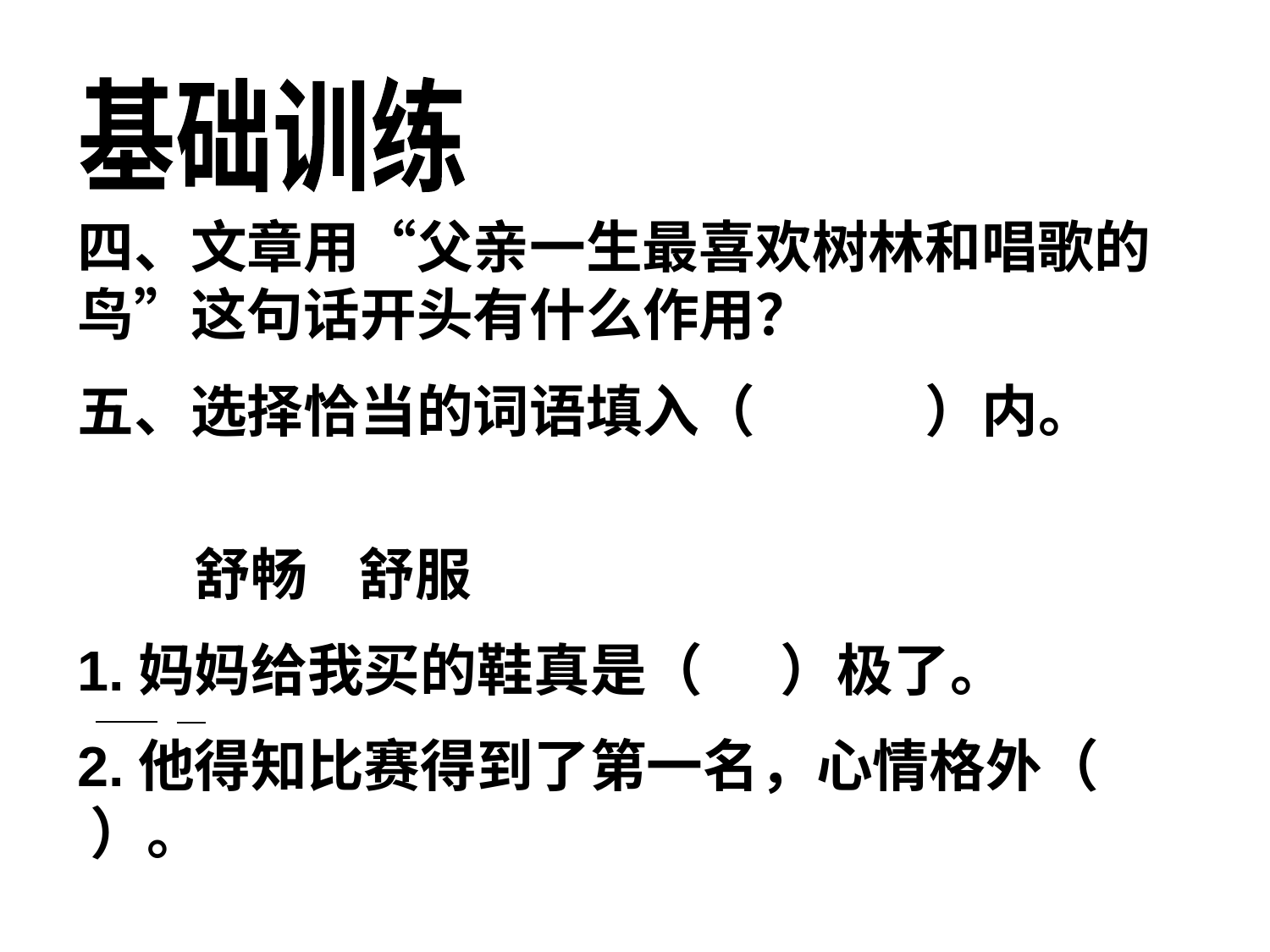

基础训练

四、文章用“父亲一生最喜欢树林和唱歌的鸟”这句话开头有什么作用？
五、选择恰当的词语填入（　　　）内。
        舒畅    舒服
1.妈妈给我买的鞋真是（      ）极了。
2.他得知比赛得到了第一名，心情格外（      ）。